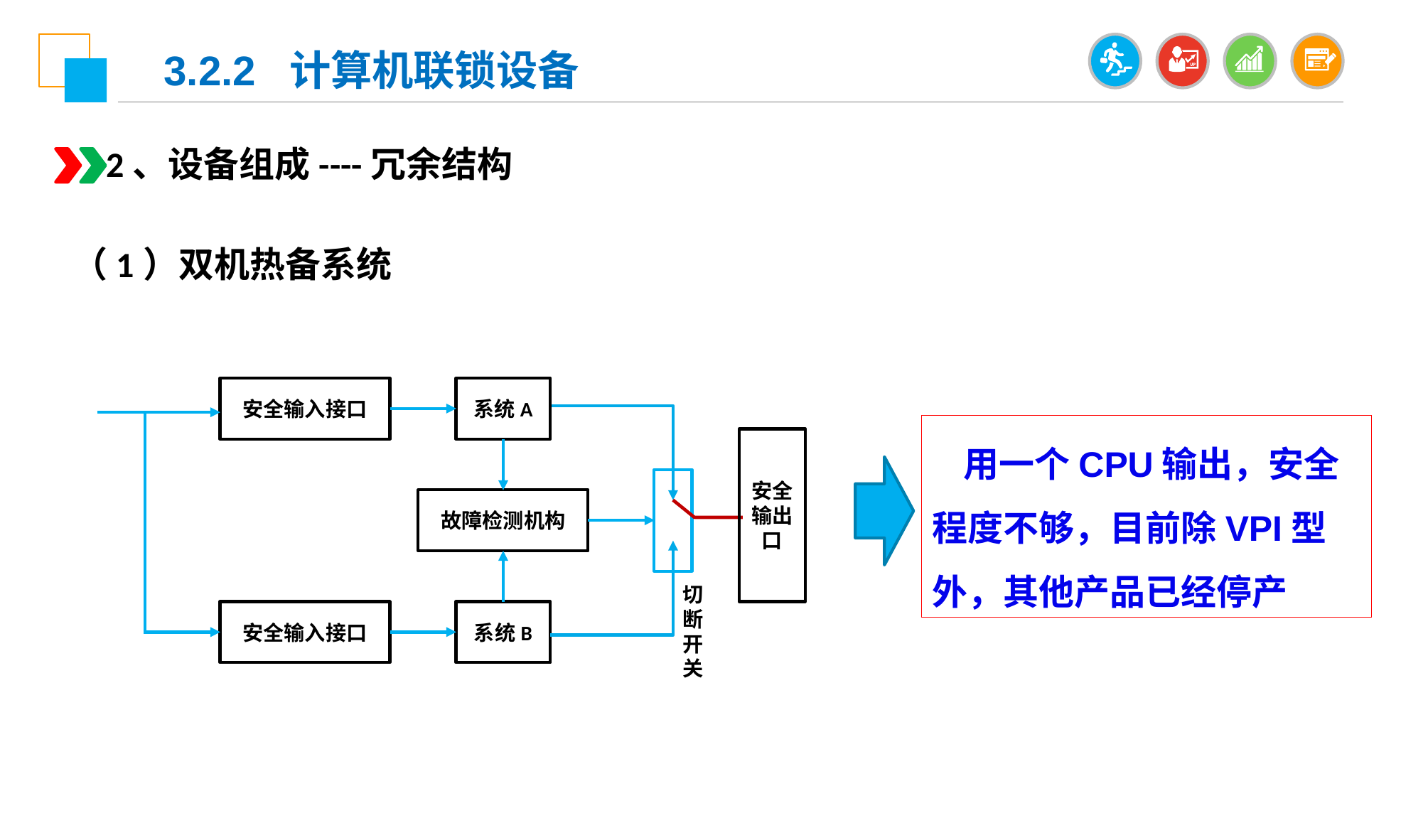

3.2.2  计算机联锁设备
2、设备组成----冗余结构

（1）双机热备系统
安全输入接口
系统A

安全输出口

故障检测机构

切断开关
安全输入接口
系统B

用一个CPU输出，安全程度不够，目前除VPI型外，其他产品已经停产